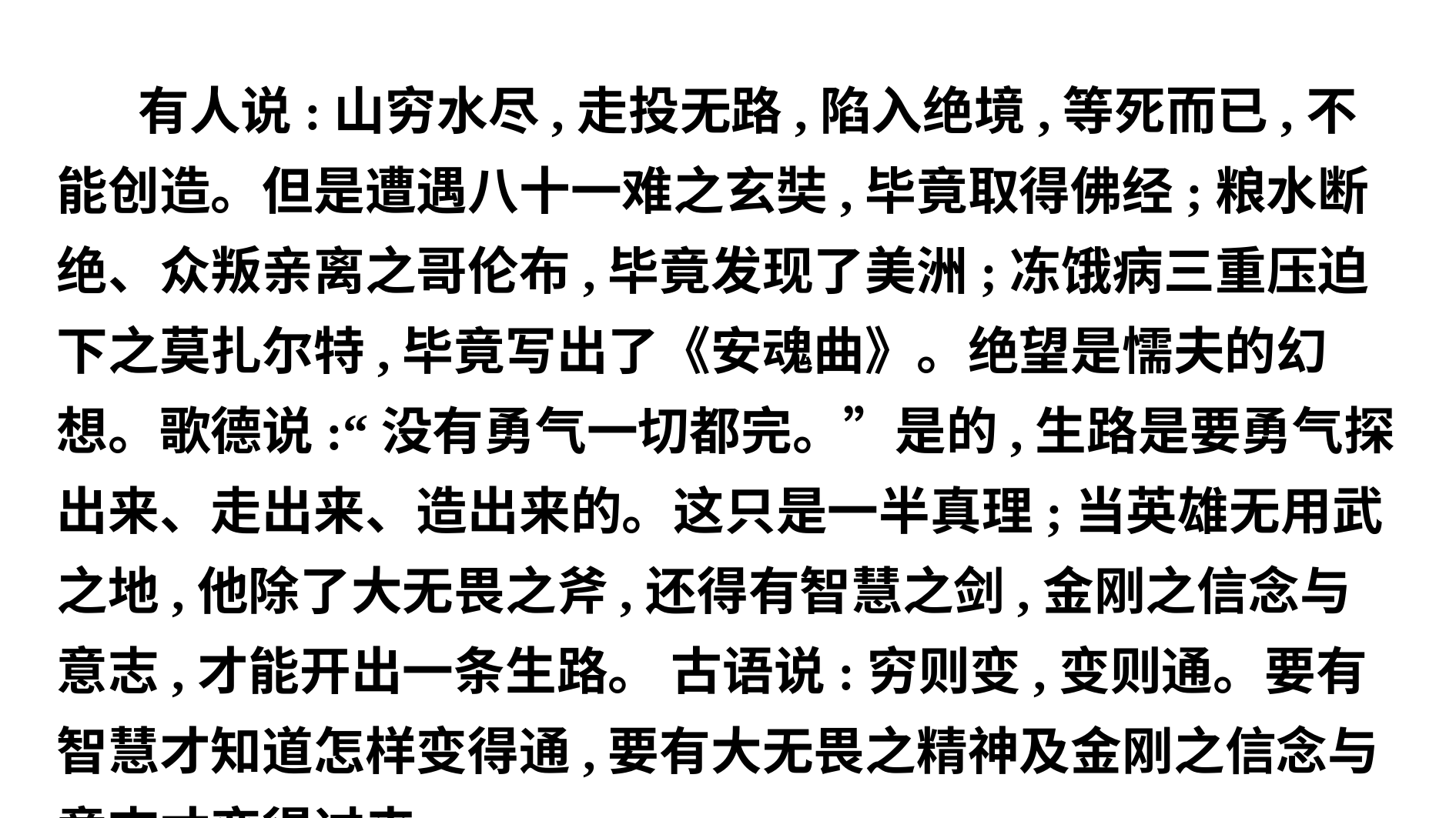

有人说:山穷水尽,走投无路,陷入绝境,等死而已,不能创造。但是遭遇八十一难之玄奘,毕竟取得佛经;粮水断绝、众叛亲离之哥伦布,毕竟发现了美洲;冻饿病三重压迫下之莫扎尔特,毕竟写出了《安魂曲》。绝望是懦夫的幻想。歌德说:“没有勇气一切都完。”是的,生路是要勇气探出来、走出来、造出来的。这只是一半真理;当英雄无用武之地,他除了大无畏之斧,还得有智慧之剑,金刚之信念与意志,才能开出一条生路。 古语说:穷则变,变则通。要有智慧才知道怎样变得通,要有大无畏之精神及金刚之信念与意志才变得过来。